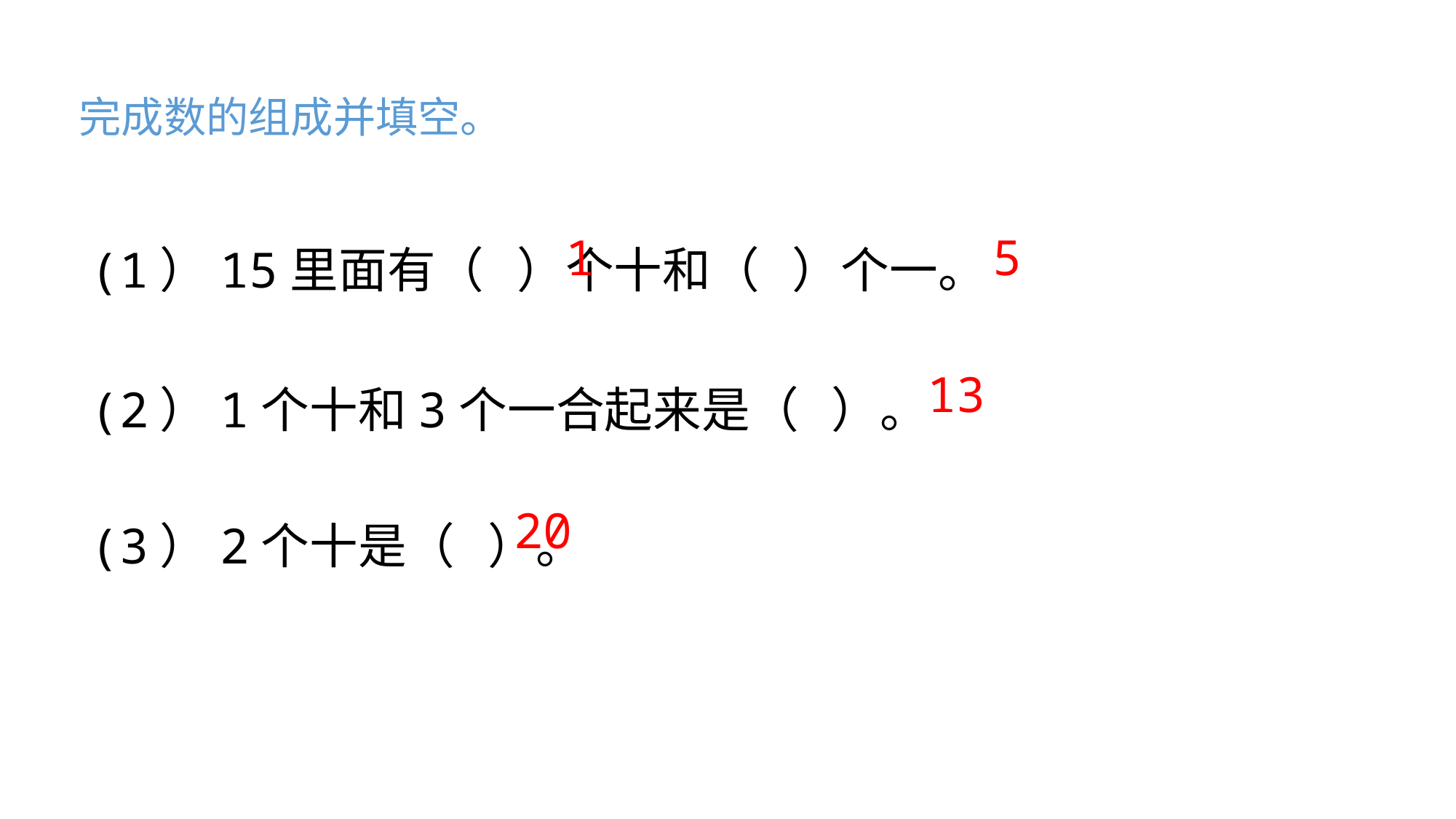

完成数的组成并填空。
(1）15里面有（   ）个十和（   ）个一。
1
5
(2）1个十和3个一合起来是（   ）。
13
(3）2个十是（   ）。
20